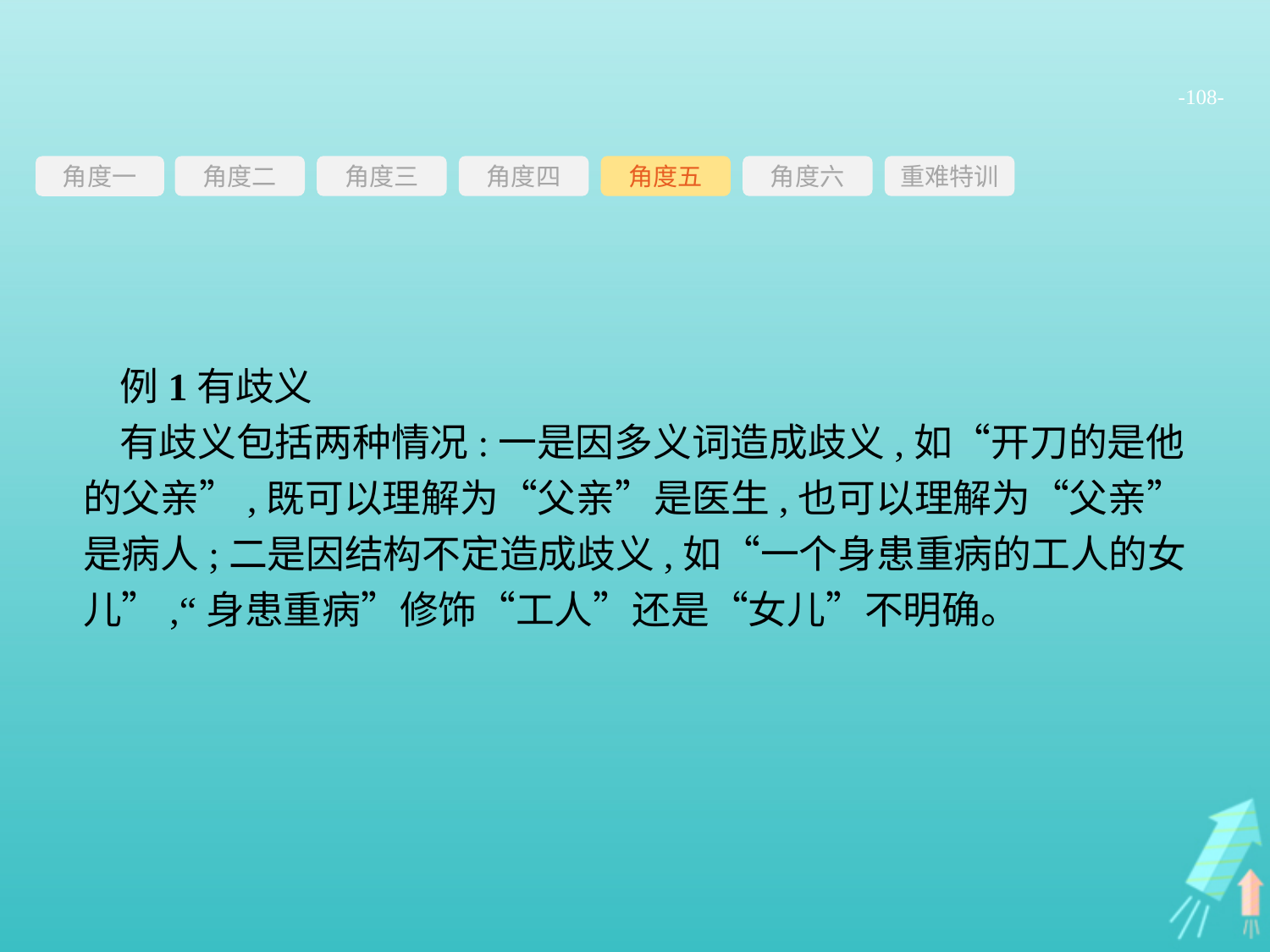

-108-
角度三
角度四
角度五
角度六
重难特训
角度二
角度一
例1有歧义
有歧义包括两种情况:一是因多义词造成歧义,如“开刀的是他的父亲”,既可以理解为“父亲”是医生,也可以理解为“父亲”是病人;二是因结构不定造成歧义,如“一个身患重病的工人的女儿”,“身患重病”修饰“工人”还是“女儿”不明确。